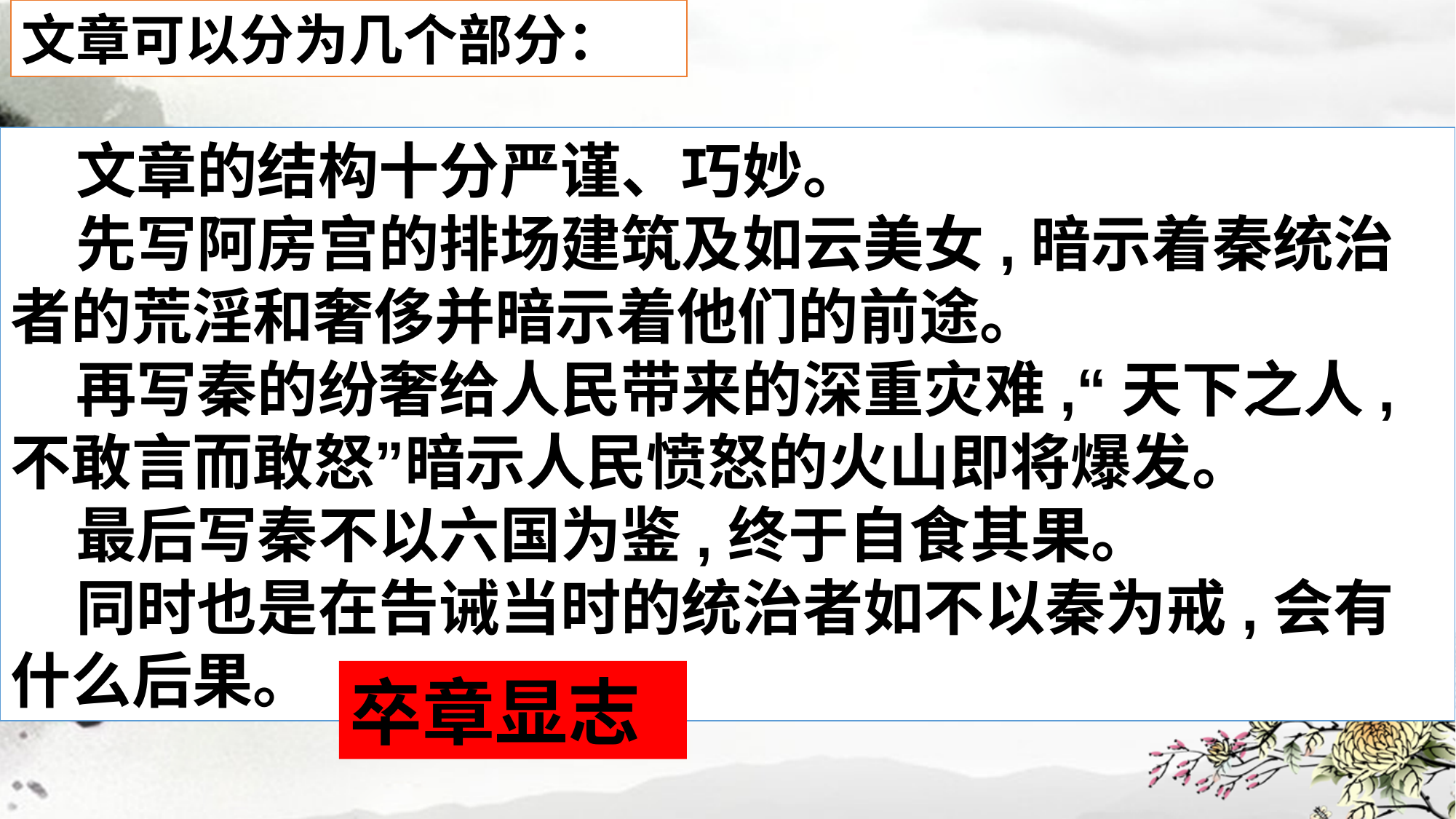

文章可以分为几个部分：
   文章的结构十分严谨、巧妙。
   先写阿房宫的排场建筑及如云美女,暗示着秦统治者的荒淫和奢侈并暗示着他们的前途。
   再写秦的纷奢给人民带来的深重灾难,“天下之人,不敢言而敢怒”暗示人民愤怒的火山即将爆发。
   最后写秦不以六国为鉴,终于自食其果。
   同时也是在告诫当时的统治者如不以秦为戒,会有什么后果。
卒章显志